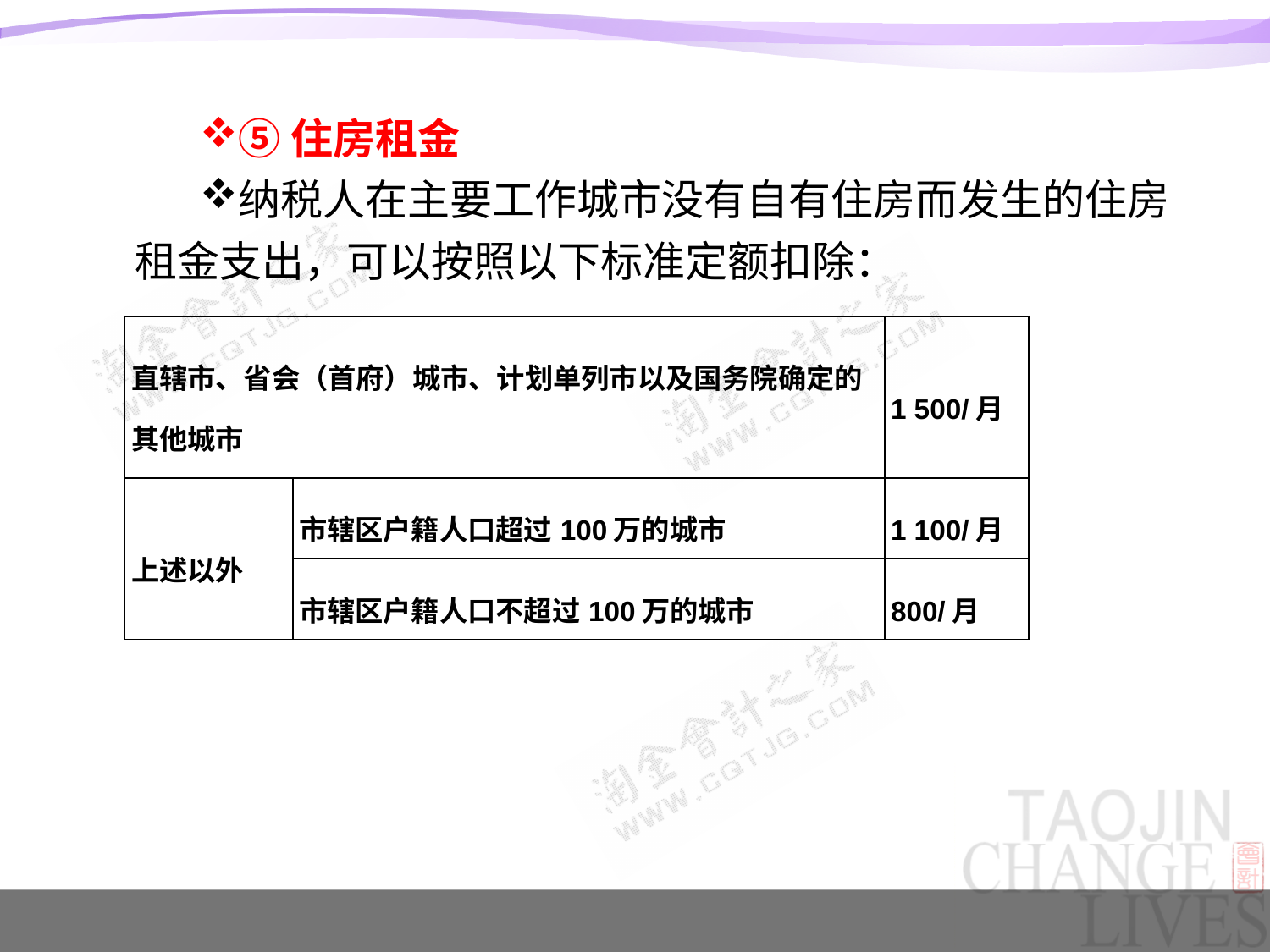

#
⑤住房租金
纳税人在主要工作城市没有自有住房而发生的住房租金支出，可以按照以下标准定额扣除：

| 直辖市、省会（首府）城市、计划单列市以及国务院确定的其他城市 |  | 1 500/月 |
| --- | --- | --- |
| 上述以外 | 市辖区户籍人口超过100万的城市 | 1 100/月 |
|  | 市辖区户籍人口不超过100万的城市 | 800/月 |